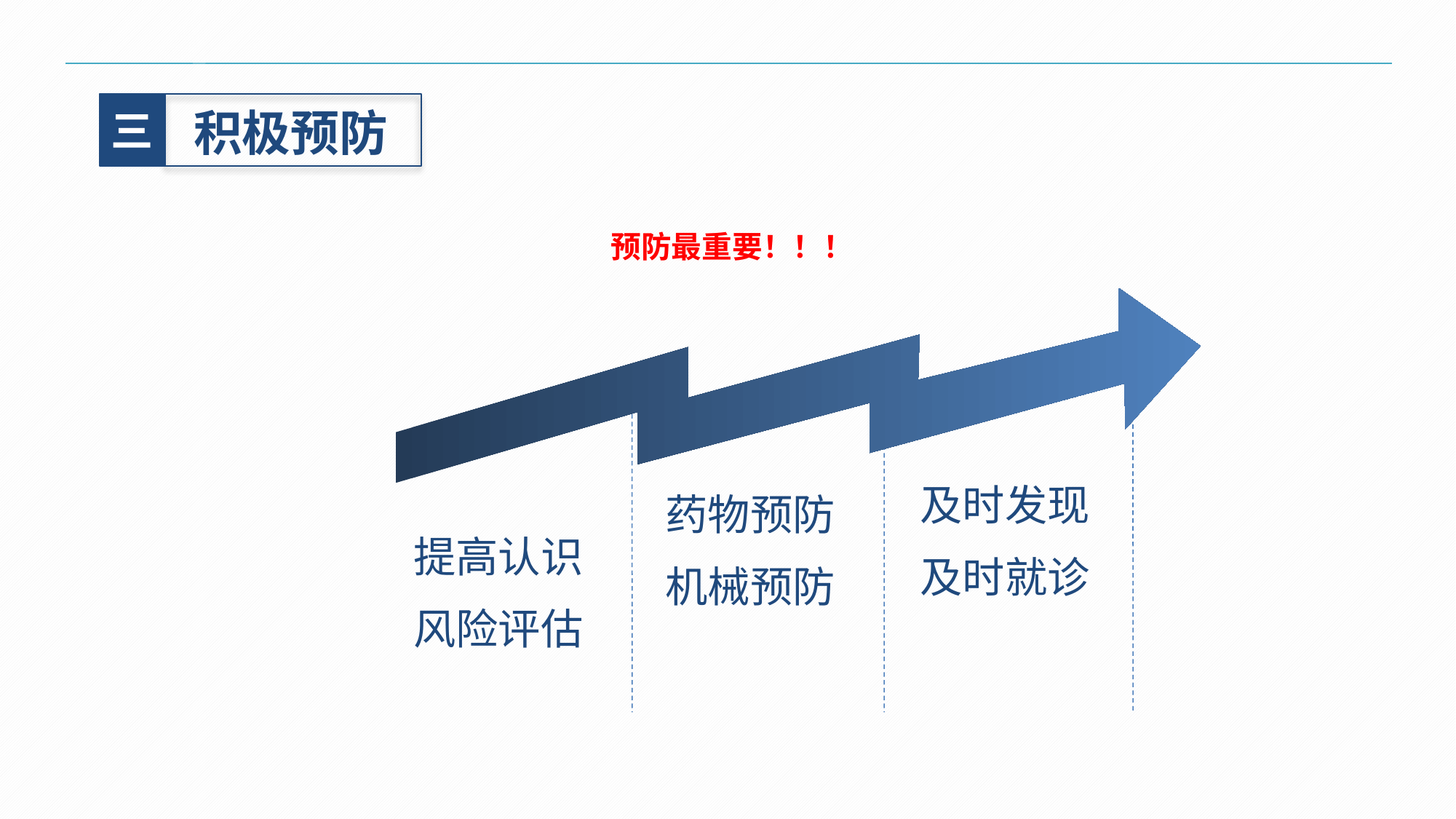

三

积极预防
   预防最重要！！！

及时发现
及时就诊
药物预防
机械预防

提高认识
风险评估